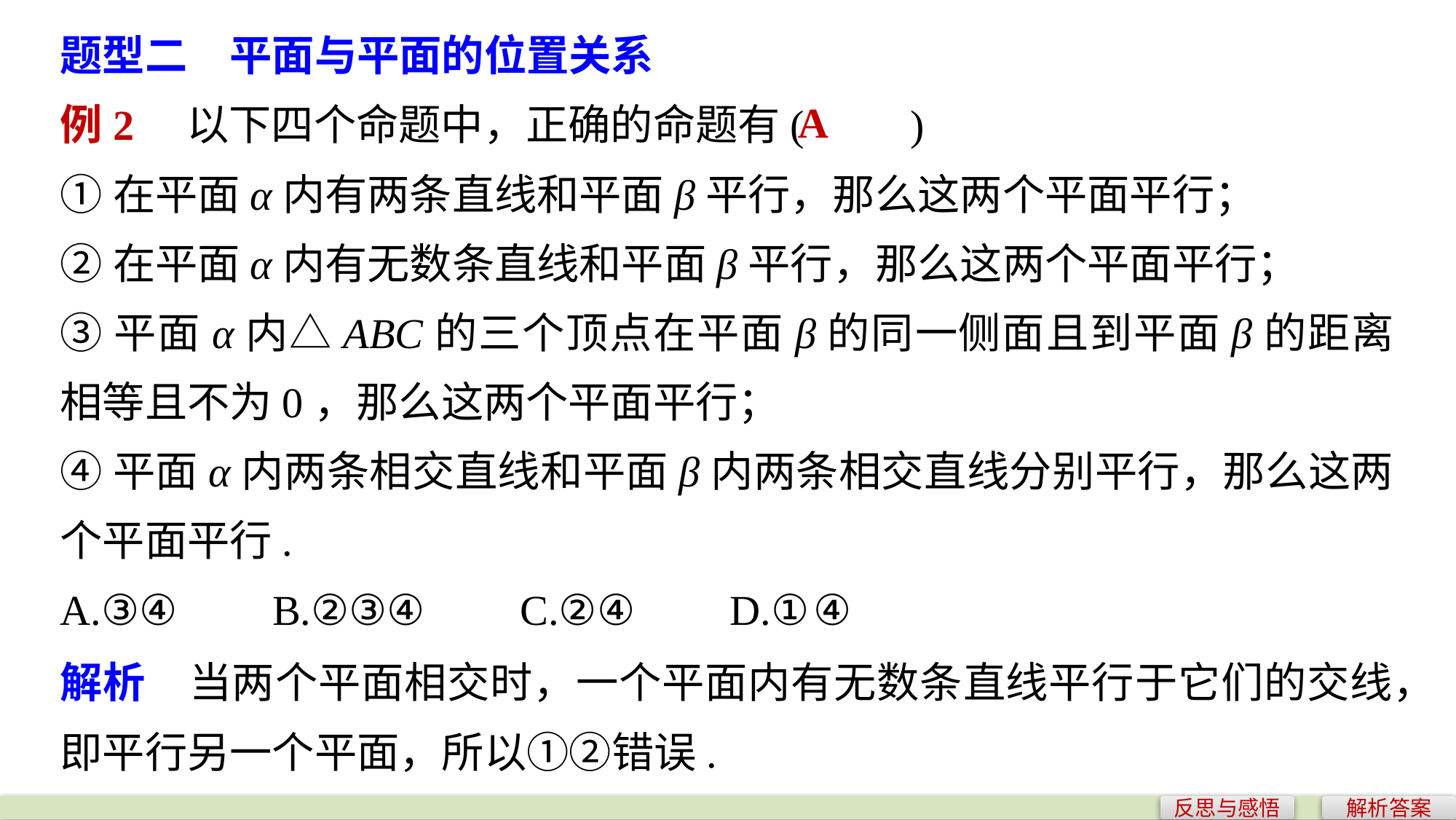

题型二　平面与平面的位置关系
例2　以下四个命题中，正确的命题有(　　)
①在平面α内有两条直线和平面β平行，那么这两个平面平行；
②在平面α内有无数条直线和平面β平行，那么这两个平面平行；
③平面α内△ABC的三个顶点在平面β的同一侧面且到平面β的距离相等且不为0，那么这两个平面平行；
④平面α内两条相交直线和平面β内两条相交直线分别平行，那么这两个平面平行.
A.③④         B.②③④         C.②④         D.①④
A
解析　当两个平面相交时，一个平面内有无数条直线平行于它们的交线，即平行另一个平面，所以①②错误.
反思与感悟
解析答案